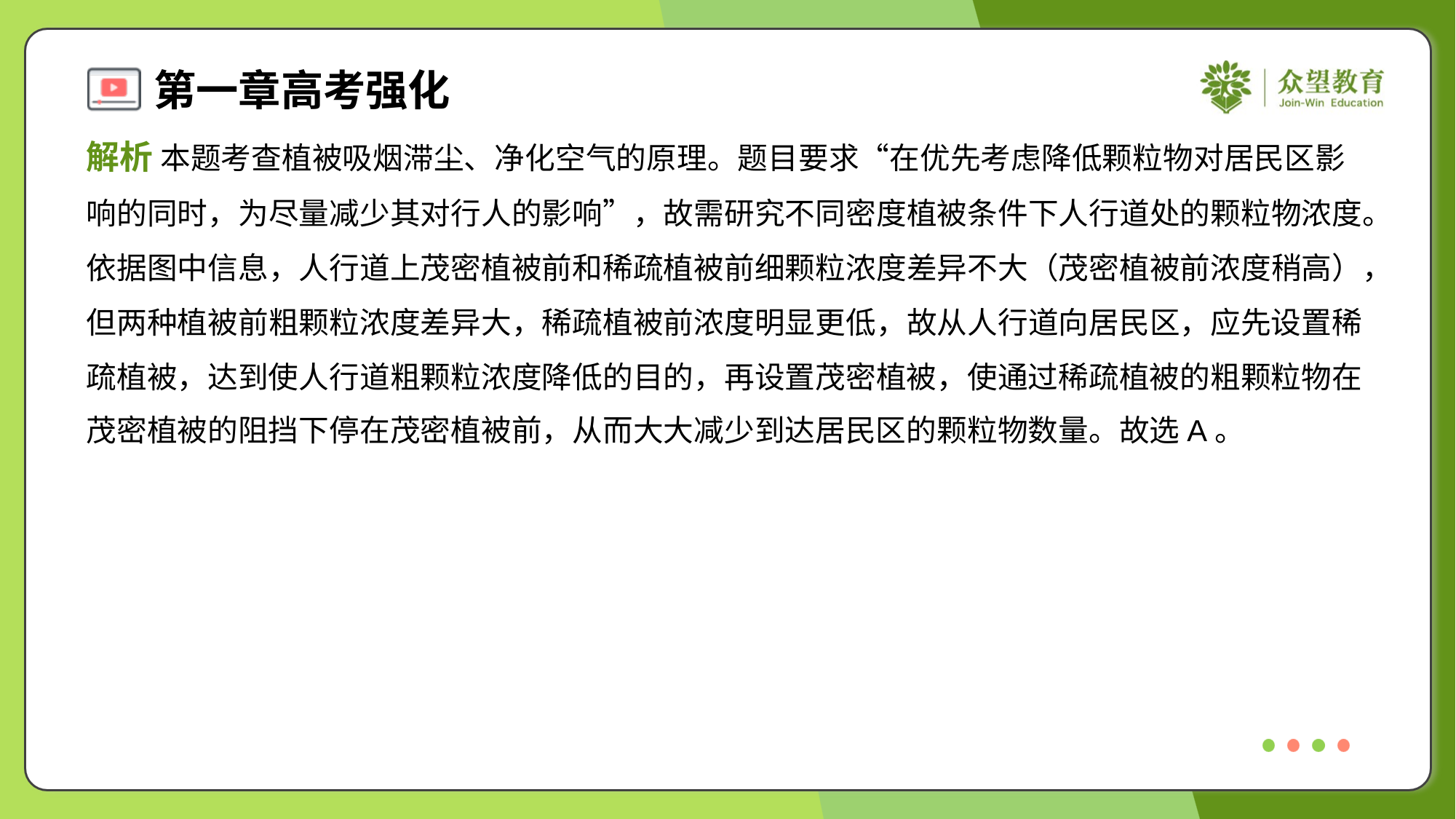

解析 本题考查植被吸烟滞尘、净化空气的原理。题目要求“在优先考虑降低颗粒物对居民区影
响的同时，为尽量减少其对行人的影响”，故需研究不同密度植被条件下人行道处的颗粒物浓度。
依据图中信息，人行道上茂密植被前和稀疏植被前细颗粒浓度差异不大（茂密植被前浓度稍高），
但两种植被前粗颗粒浓度差异大，稀疏植被前浓度明显更低，故从人行道向居民区，应先设置稀
疏植被，达到使人行道粗颗粒浓度降低的目的，再设置茂密植被，使通过稀疏植被的粗颗粒物在
茂密植被的阻挡下停在茂密植被前，从而大大减少到达居民区的颗粒物数量。故选A。